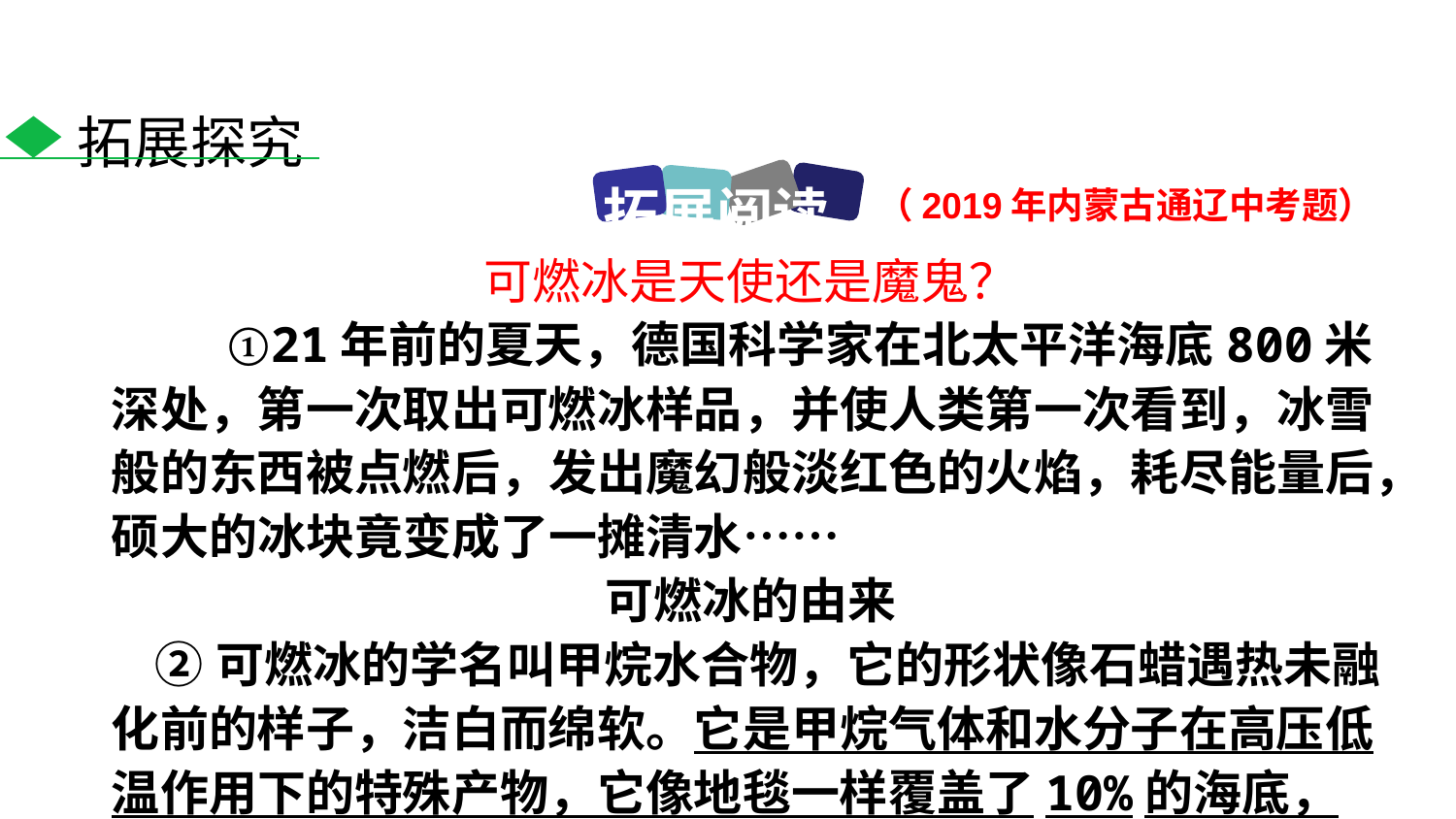

拓展探究

拓展阅读

（2019年内蒙古通辽中考题）
可燃冰是天使还是魔鬼？
    ①21年前的夏天，德国科学家在北太平洋海底800米深处，第一次取出可燃冰样品，并使人类第一次看到，冰雪般的东西被点燃后，发出魔幻般淡红色的火焰，耗尽能量后，硕大的冰块竟变成了一摊清水……
可燃冰的由来
    ②可燃冰的学名叫甲烷水合物，它的形状像石蜡遇热未融化前的样子，洁白而绵软。它是甲烷气体和水分子在高压低温作用下的特殊产物，它像地毯一样覆盖了10%的海底，